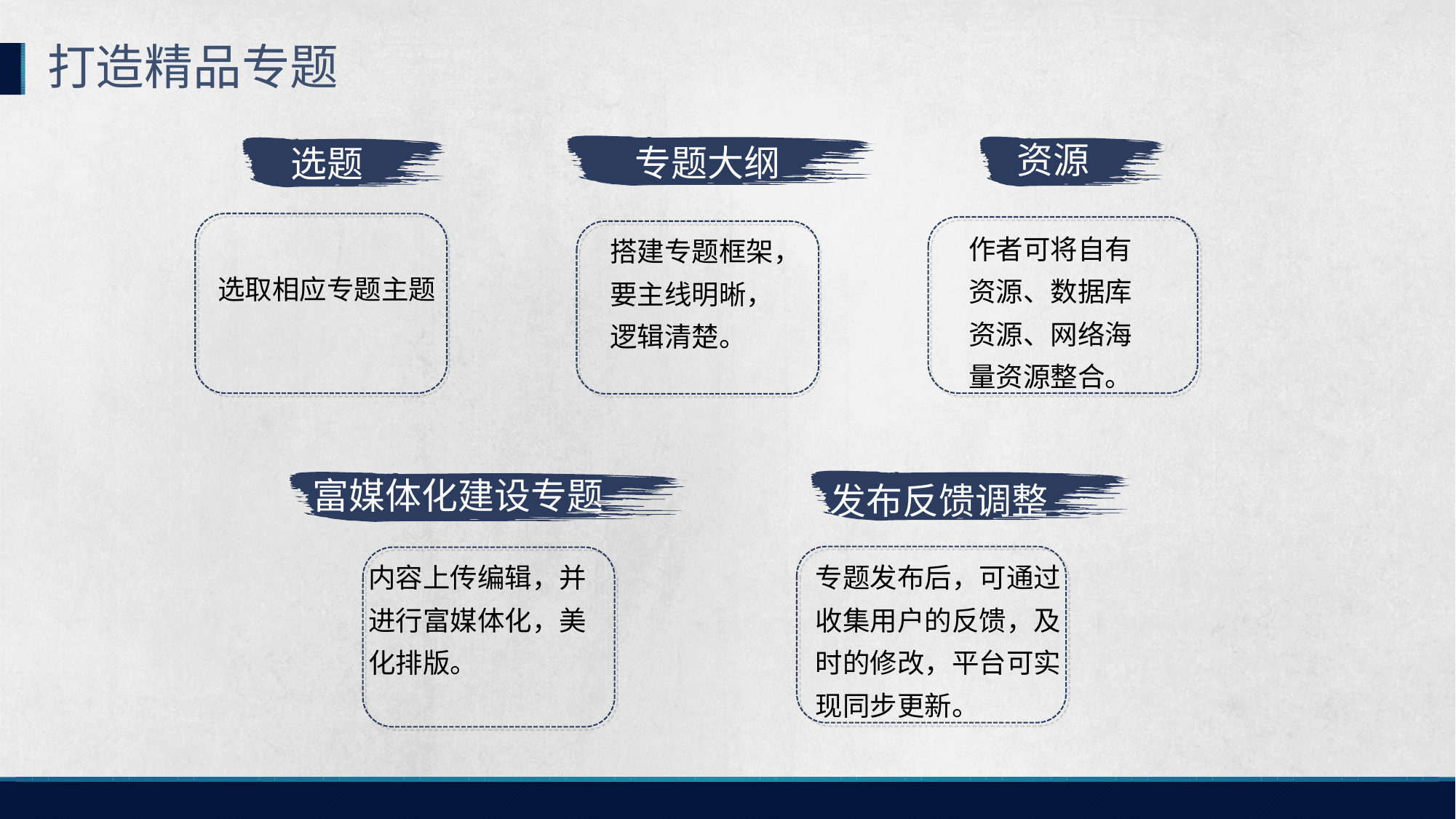

打造精品专题
资源
作者可将自有资源、数据库资源、网络海量资源整合。

专题大纲
搭建专题框架，要主线明晰，逻辑清楚。
选题

选取相应专题主题
富媒体化建设专题
内容上传编辑，并进行富媒体化，美化排版。

发布反馈调整
专题发布后，可通过收集用户的反馈，及时的修改，平台可实现同步更新。